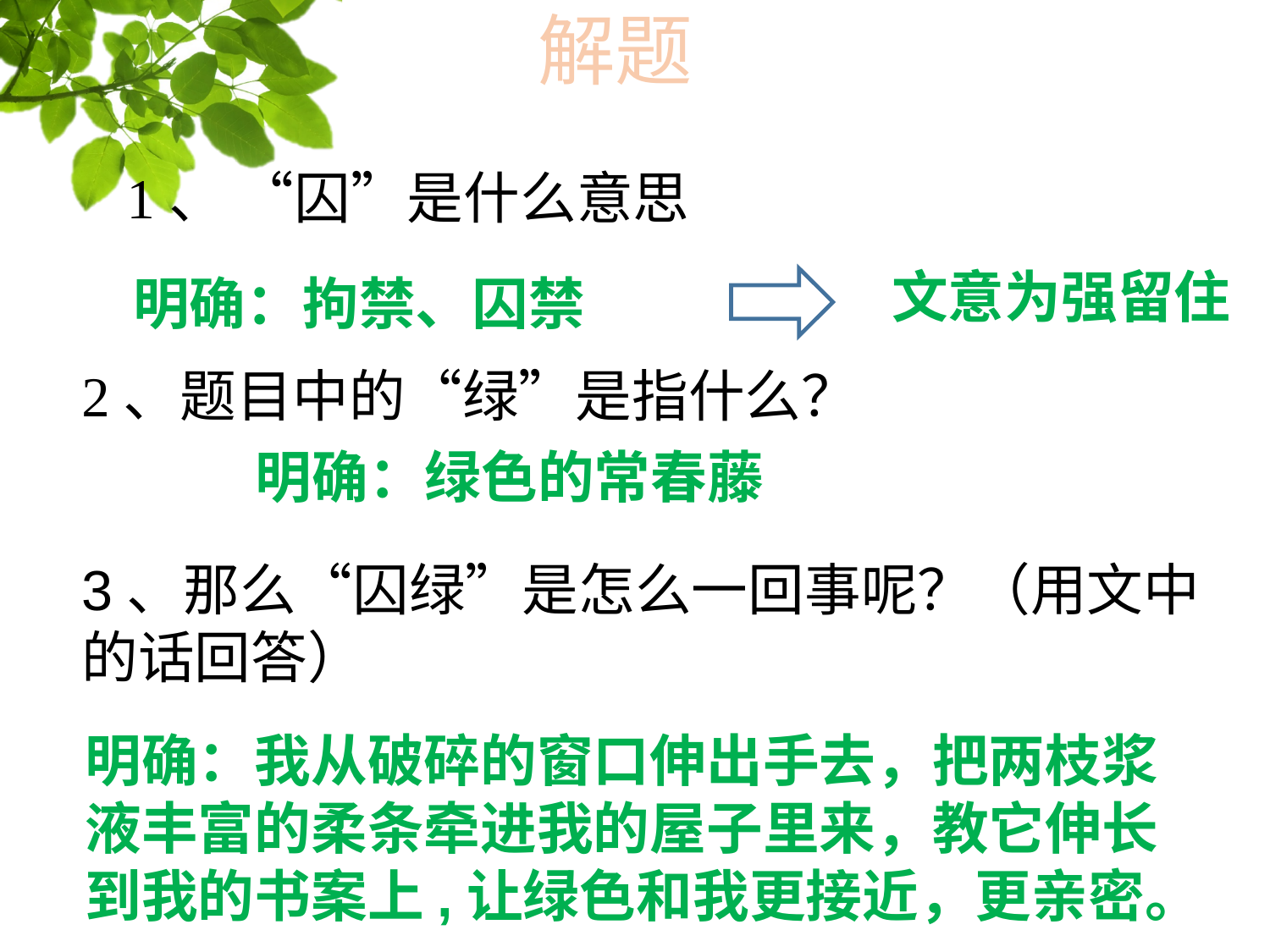

解题
1、 “囚”是什么意思
文意为强留住
明确：拘禁、囚禁

2、题目中的“绿”是指什么？
明确：绿色的常春藤
3、那么“囚绿”是怎么一回事呢？（用文中的话回答）
明确：我从破碎的窗口伸出手去，把两枝浆液丰富的柔条牵进我的屋子里来，教它伸长到我的书案上,让绿色和我更接近，更亲密。